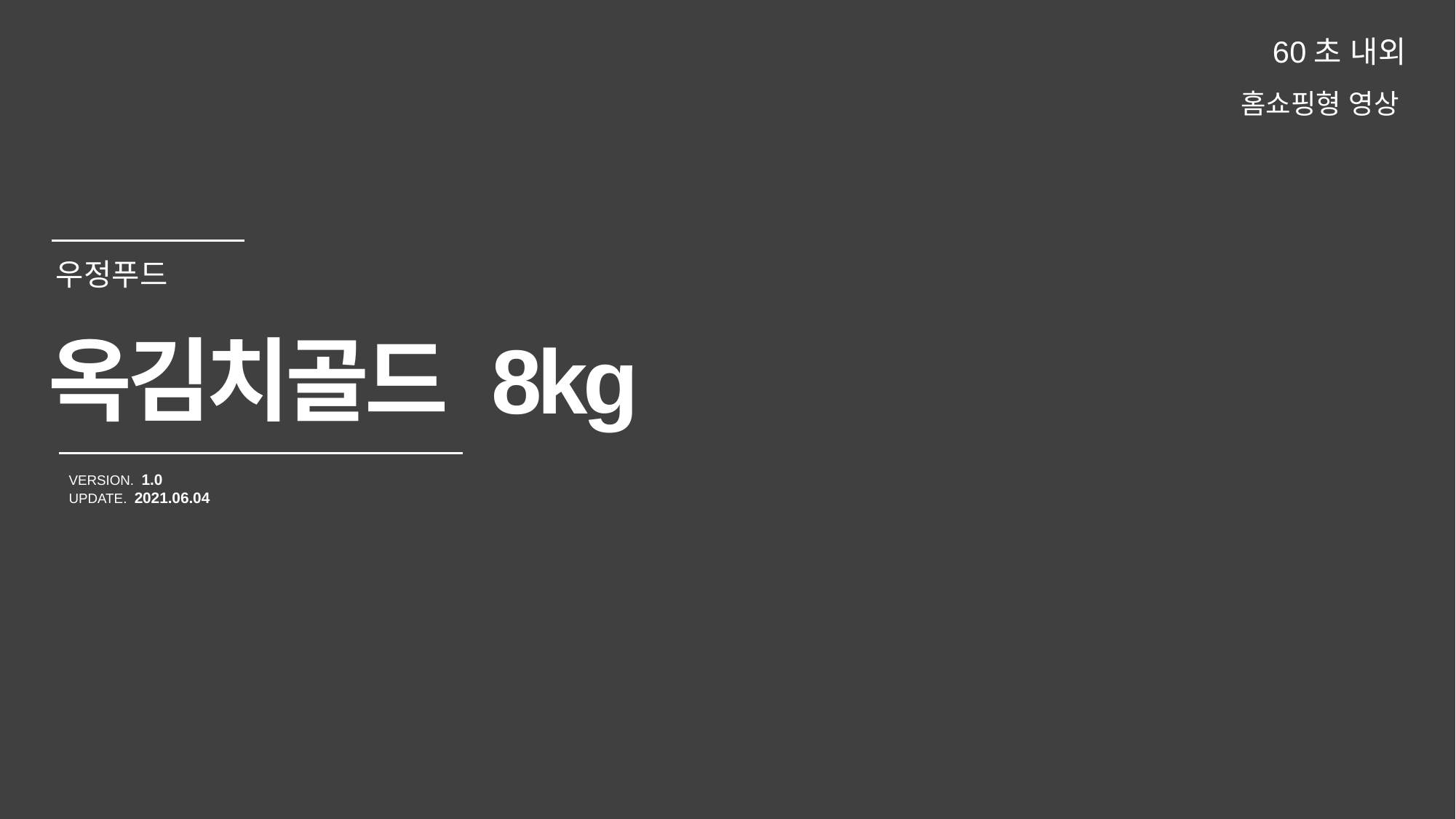

60초 내외
홈쇼핑형 영상
옥김치골드 8kg
VERSION.  1.0
UPDATE.  2021.06.04

우정푸드